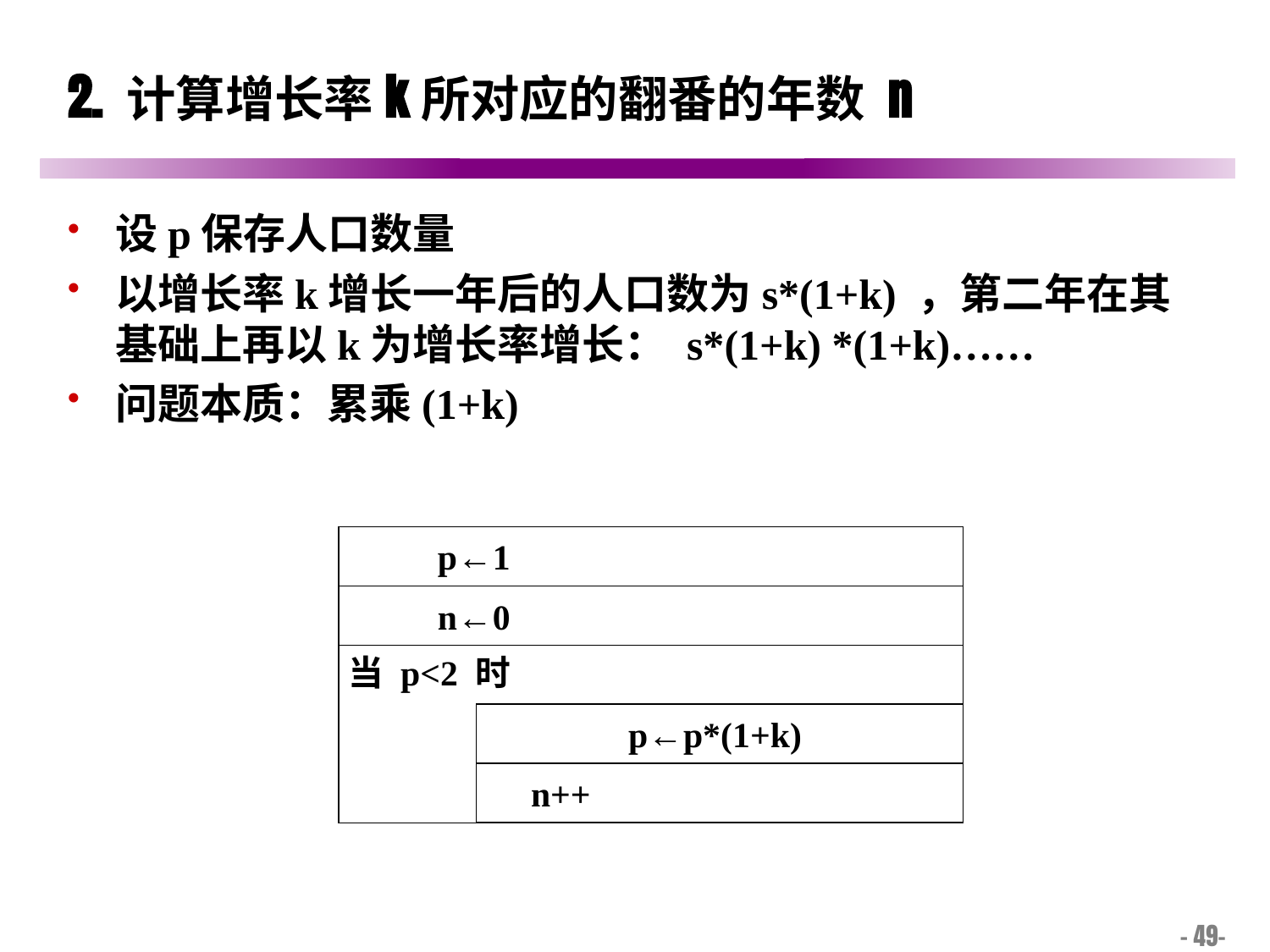

# 2. 计算增长率k所对应的翻番的年数 n
设p保存人口数量
以增长率k增长一年后的人口数为s*(1+k) ，第二年在其基础上再以k为增长率增长： s*(1+k) *(1+k)……
问题本质：累乘(1+k)

          p←1
          n←0
当 p<2 时

p←p*(1+k)
     n++
 - 49-